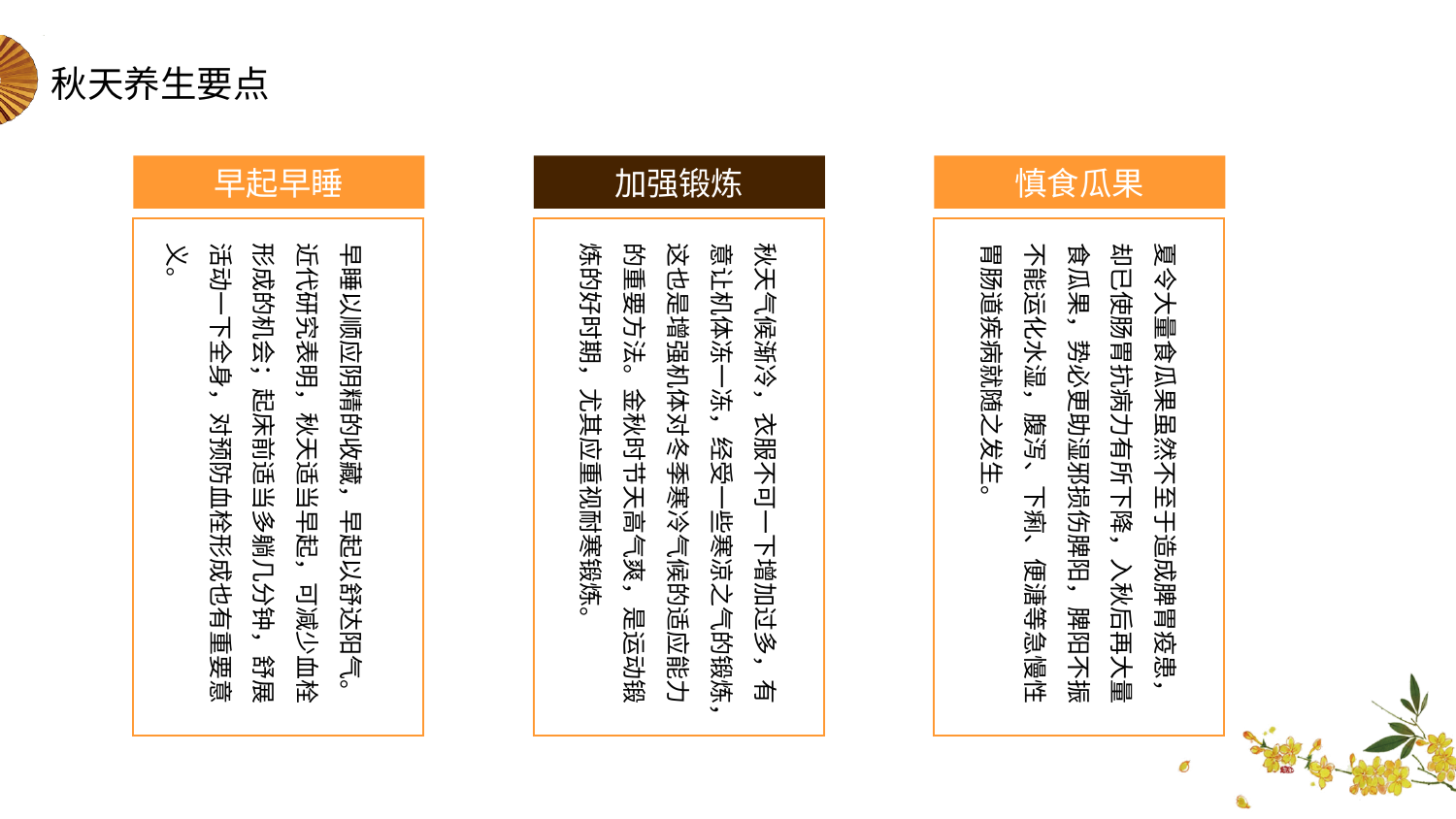

早起早睡

早睡以顺应阴精的收藏，早起以舒达阳气。近代研究表明，秋天适当早起，可减少血栓形成的机会；起床前适当多躺几分钟，舒展活动一下全身，对预防血栓形成也有重要意义。
加强锻炼

秋天气候渐冷，衣服不可一下增加过多，有意让机体冻一冻，经受一些寒凉之气的锻炼，这也是增强机体对冬季寒冷气候的适应能力的重要方法。金秋时节天高气爽，是运动锻炼的好时期，尤其应重视耐寒锻炼。
慎食瓜果

夏令大量食瓜果虽然不至于造成脾胃疫患，却已使肠胃抗病力有所下降，入秋后再大量食瓜果，势必更助湿邪损伤脾阳，脾阳不振不能运化水湿，腹泻、下痢、便溏等急慢性胃肠道疾病就随之发生。